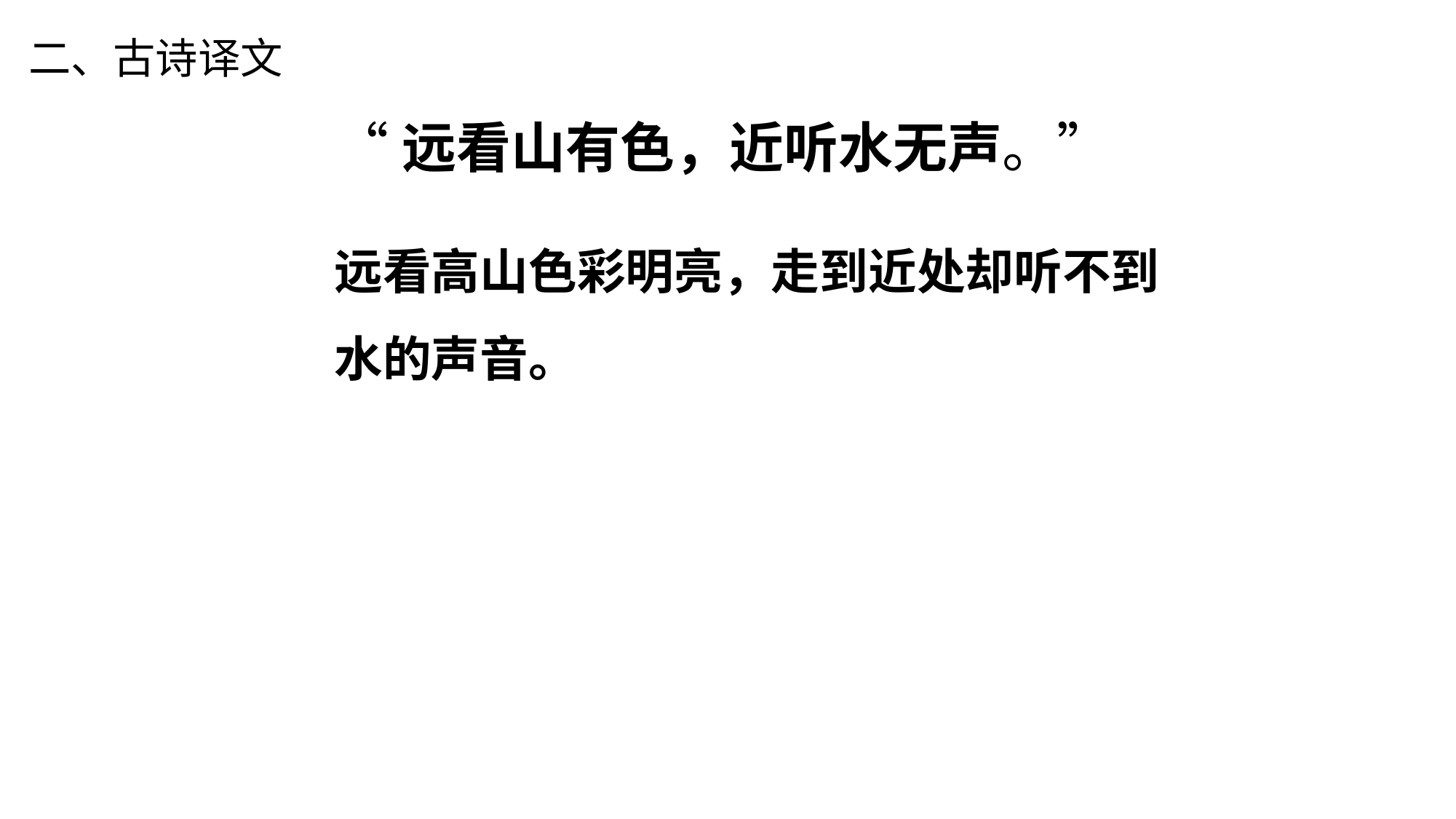

二、古诗译文
“远看山有色，近听水无声。”
远看高山色彩明亮，走到近处却听不到水的声音。